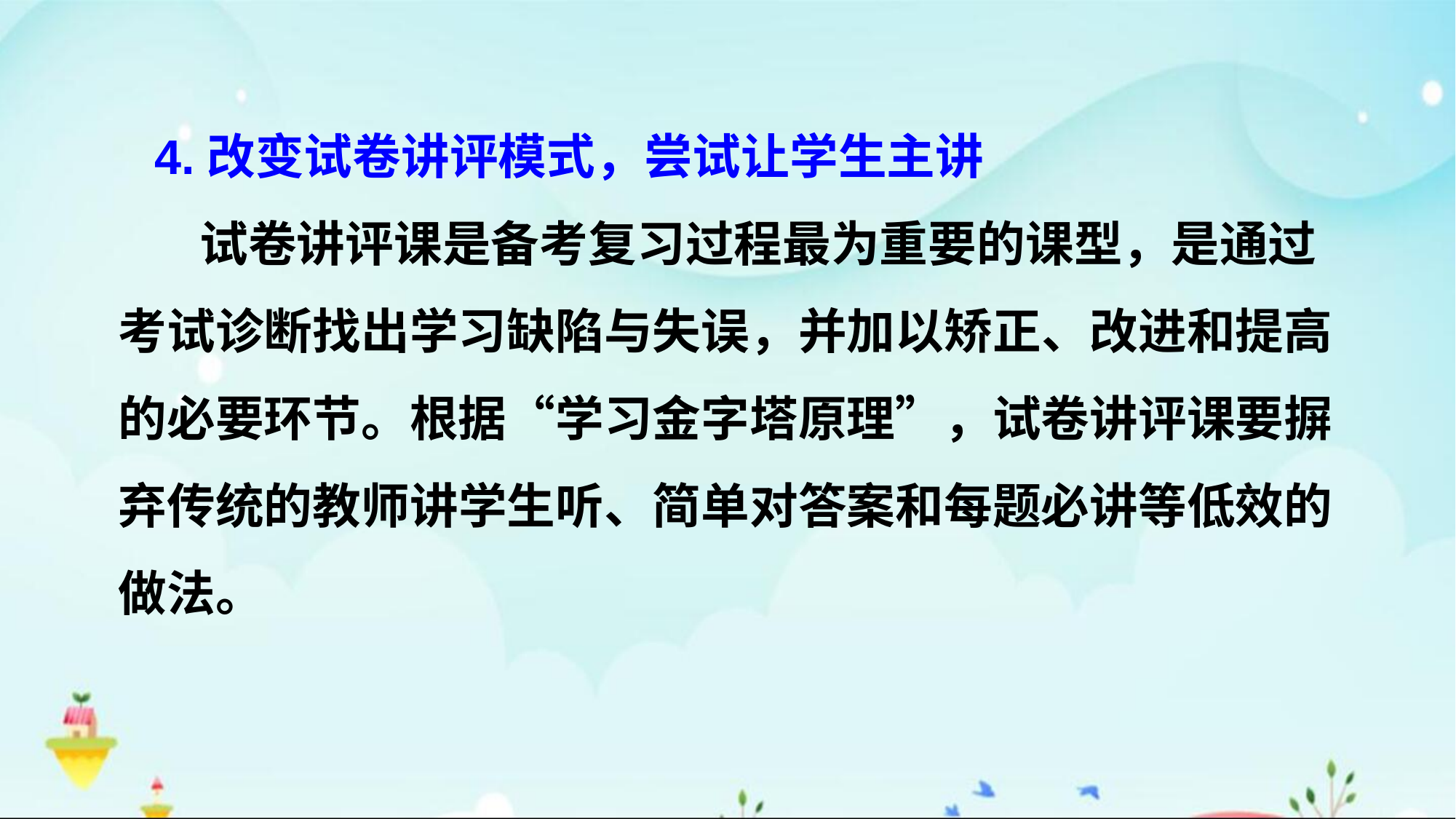

4.改变试卷讲评模式，尝试让学生主讲
   试卷讲评课是备考复习过程最为重要的课型，是通过考试诊断找出学习缺陷与失误，并加以矫正、改进和提高的必要环节。根据“学习金字塔原理”，试卷讲评课要摒弃传统的教师讲学生听、简单对答案和每题必讲等低效的做法。